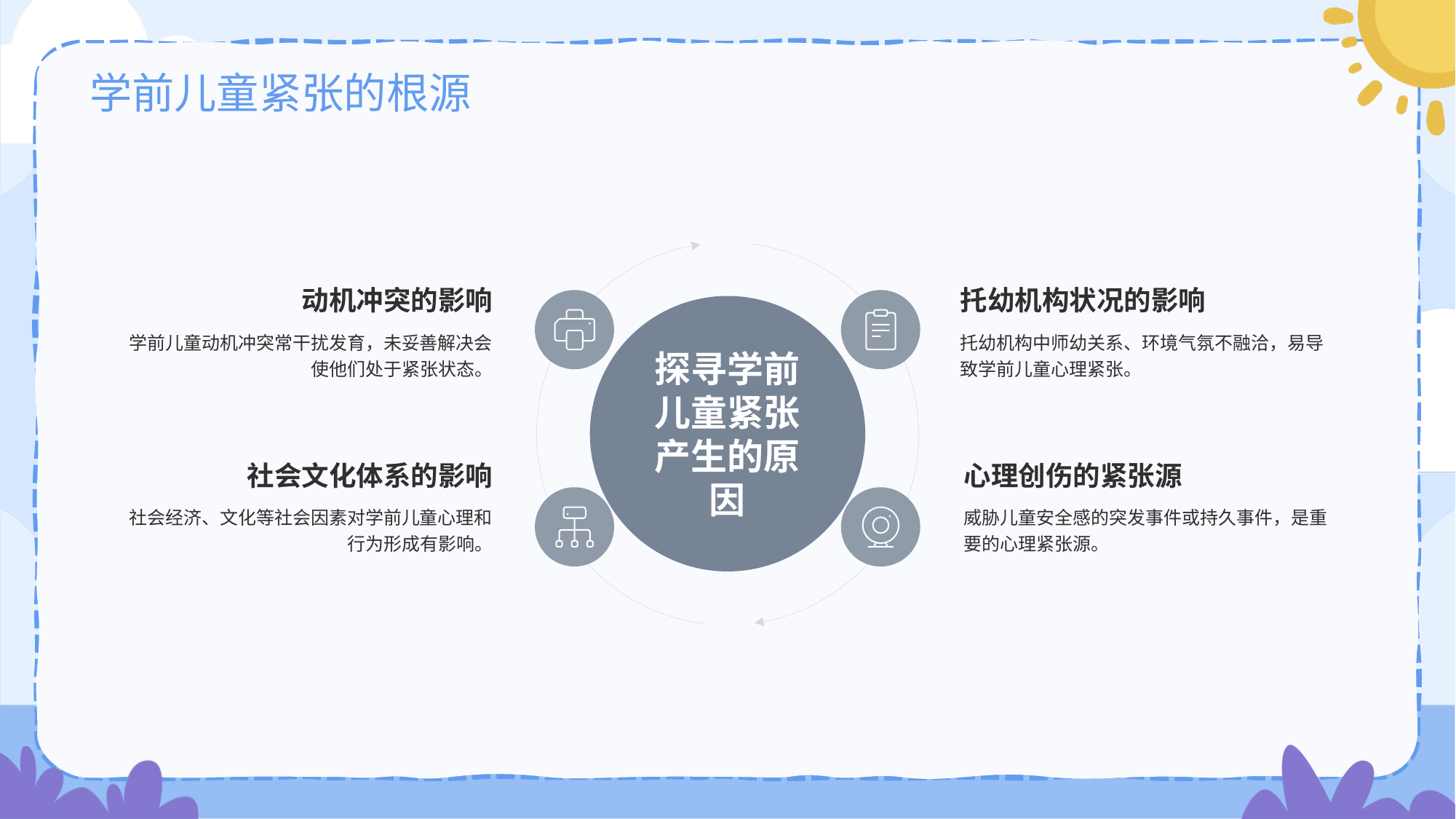

# 学前儿童紧张的根源

动机冲突的影响

学前儿童动机冲突常干扰发育，未妥善解决会使他们处于紧张状态。
托幼机构状况的影响

托幼机构中师幼关系、环境气氛不融洽，易导致学前儿童心理紧张。
探寻学前儿童紧张产生的原因
社会文化体系的影响

社会经济、文化等社会因素对学前儿童心理和行为形成有影响。

心理创伤的紧张源

威胁儿童安全感的突发事件或持久事件，是重要的心理紧张源。